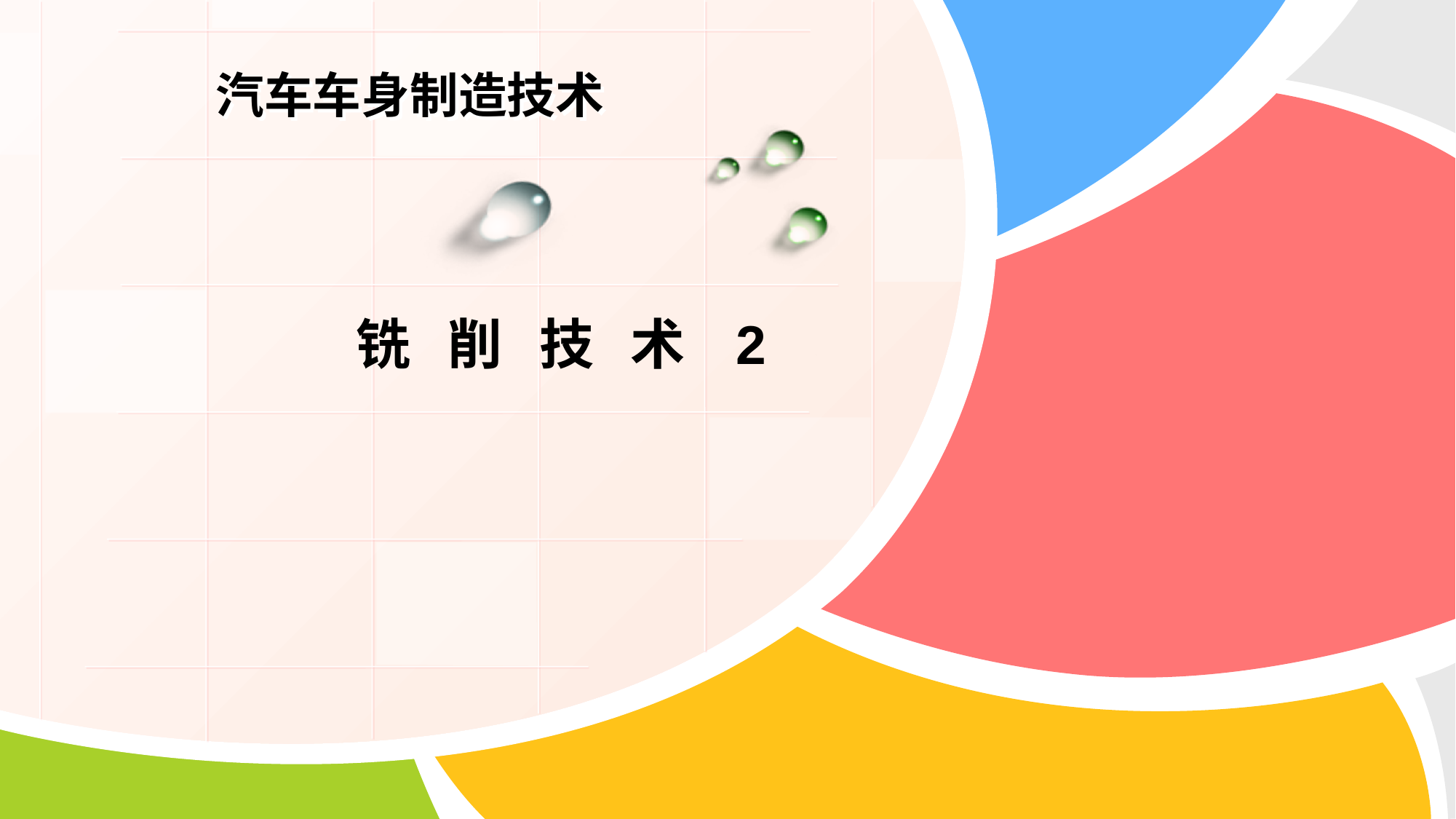

# 汽车车身制造技术
    铣   削   技   术   2